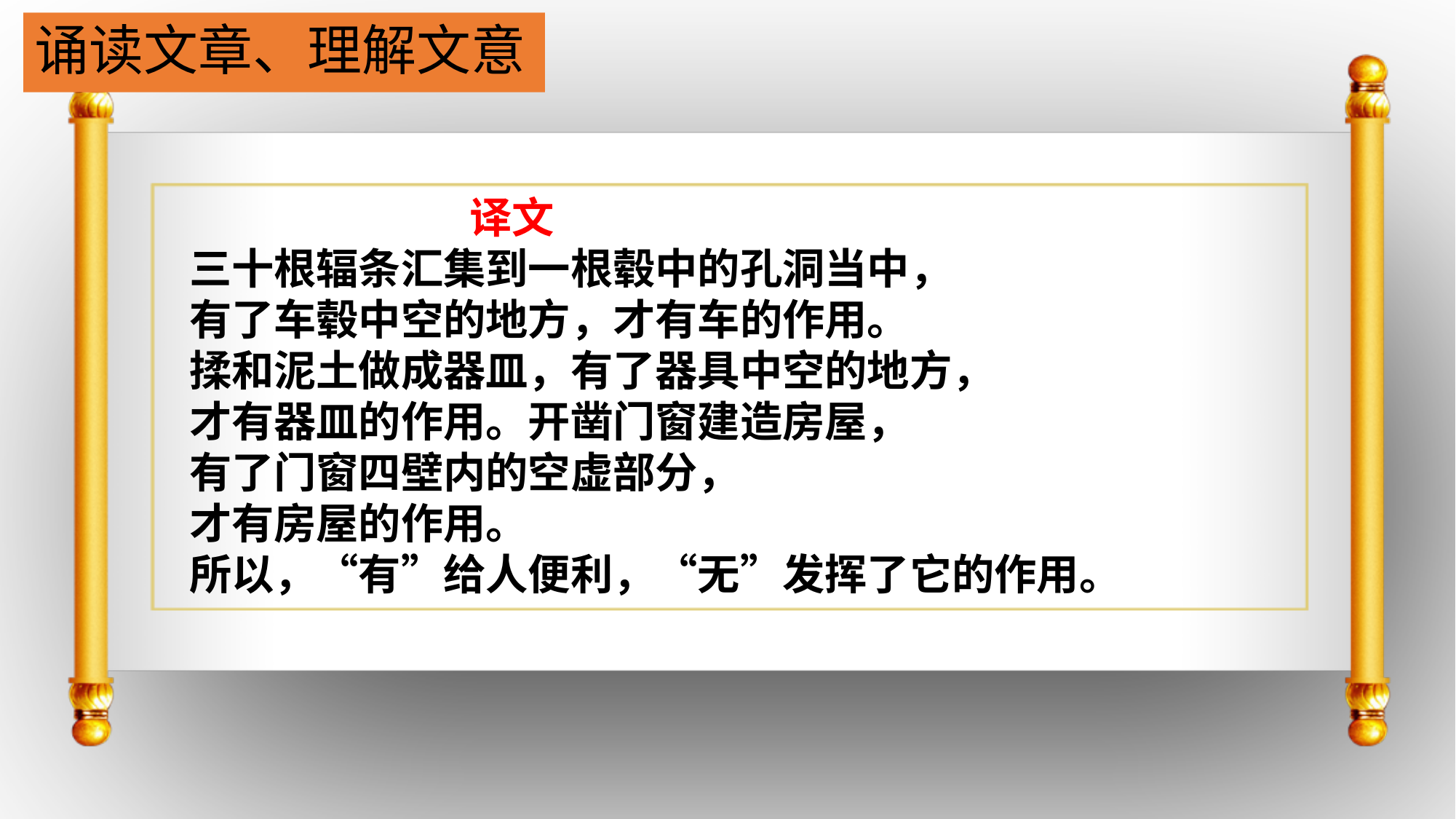

# 诵读文章、理解文意
                            译文
三十根辐条汇集到一根毂中的孔洞当中，
有了车毂中空的地方，才有车的作用。
揉和泥土做成器皿，有了器具中空的地方，
才有器皿的作用。开凿门窗建造房屋，
有了门窗四壁内的空虚部分，
才有房屋的作用。
所以，“有”给人便利，“无”发挥了它的作用。